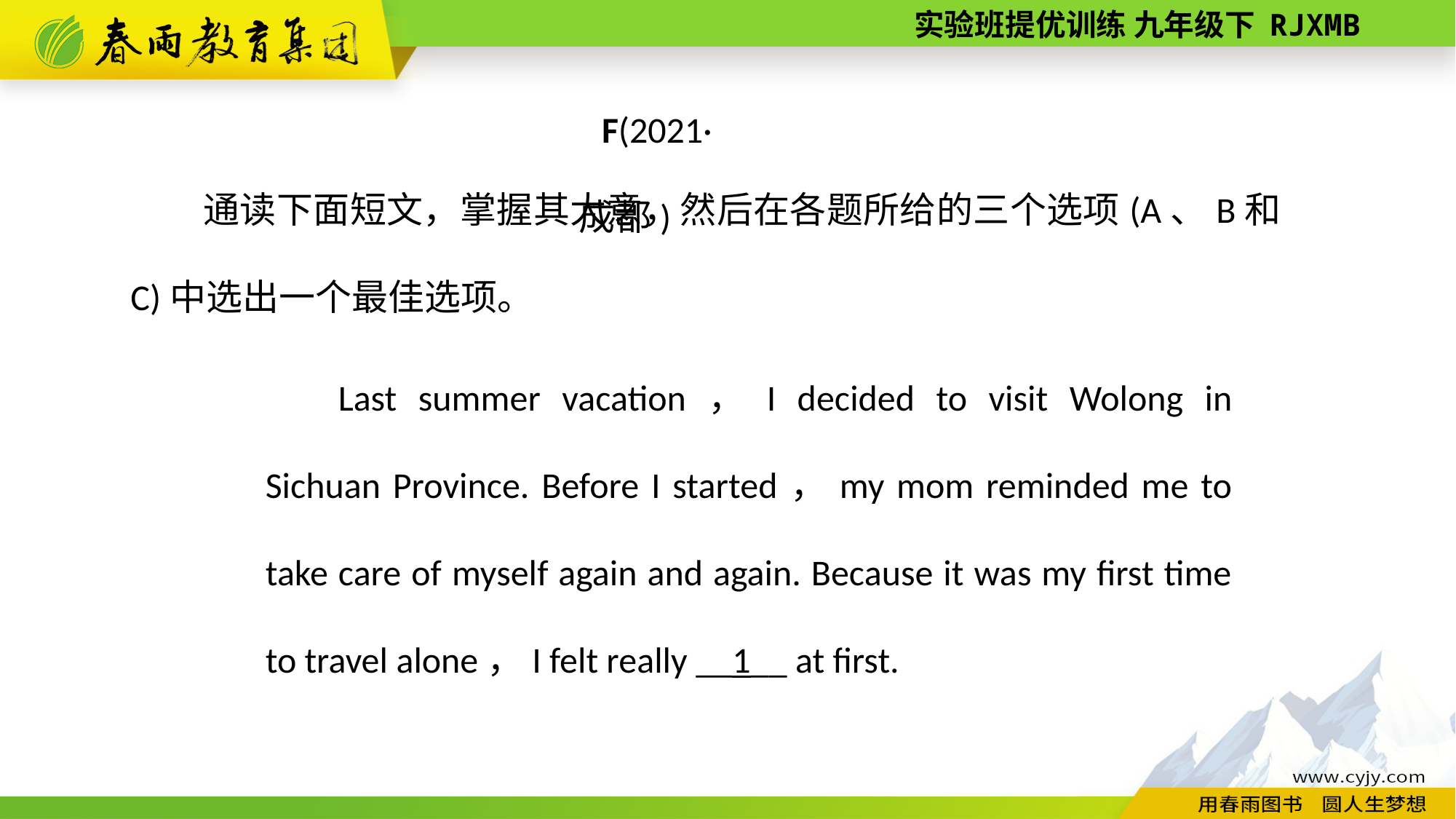

F(2021·成都)
通读下面短文，掌握其大意，然后在各题所给的三个选项(A、B和C)中选出一个最佳选项。
Last summer vacation，I decided to visit Wolong in Sichuan Province. Before I started，my mom reminded me to take care of myself again and again. Because it was my first time to travel alone，I felt really __1__ at first.